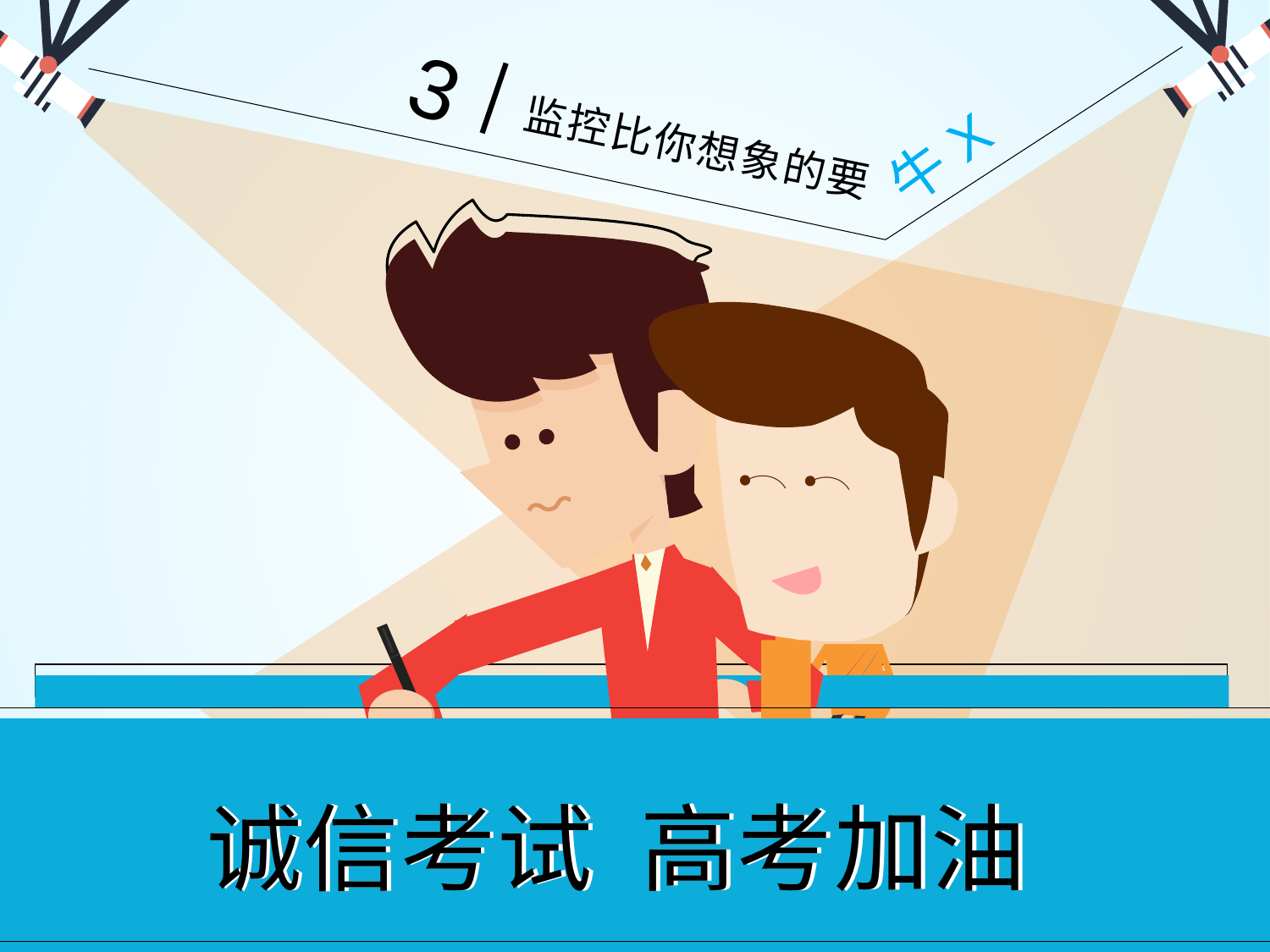

3
牛X

监控比你想象的要

诚信考试  高考加油
诚信考试  高考加油